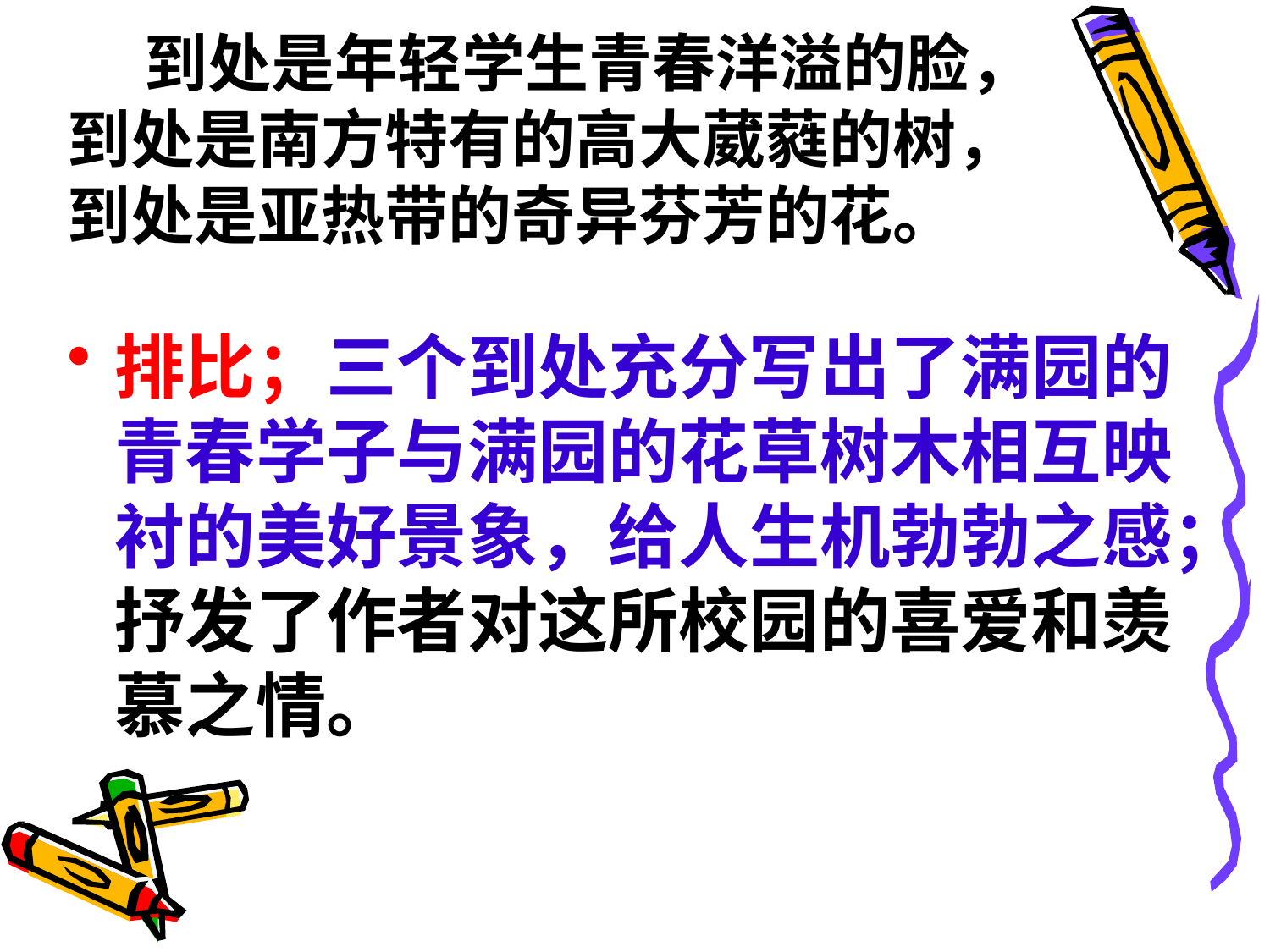

# 到处是年轻学生青春洋溢的脸，到处是南方特有的高大葳蕤的树，到处是亚热带的奇异芬芳的花。
排比；三个到处充分写出了满园的青春学子与满园的花草树木相互映衬的美好景象，给人生机勃勃之感；抒发了作者对这所校园的喜爱和羡慕之情。